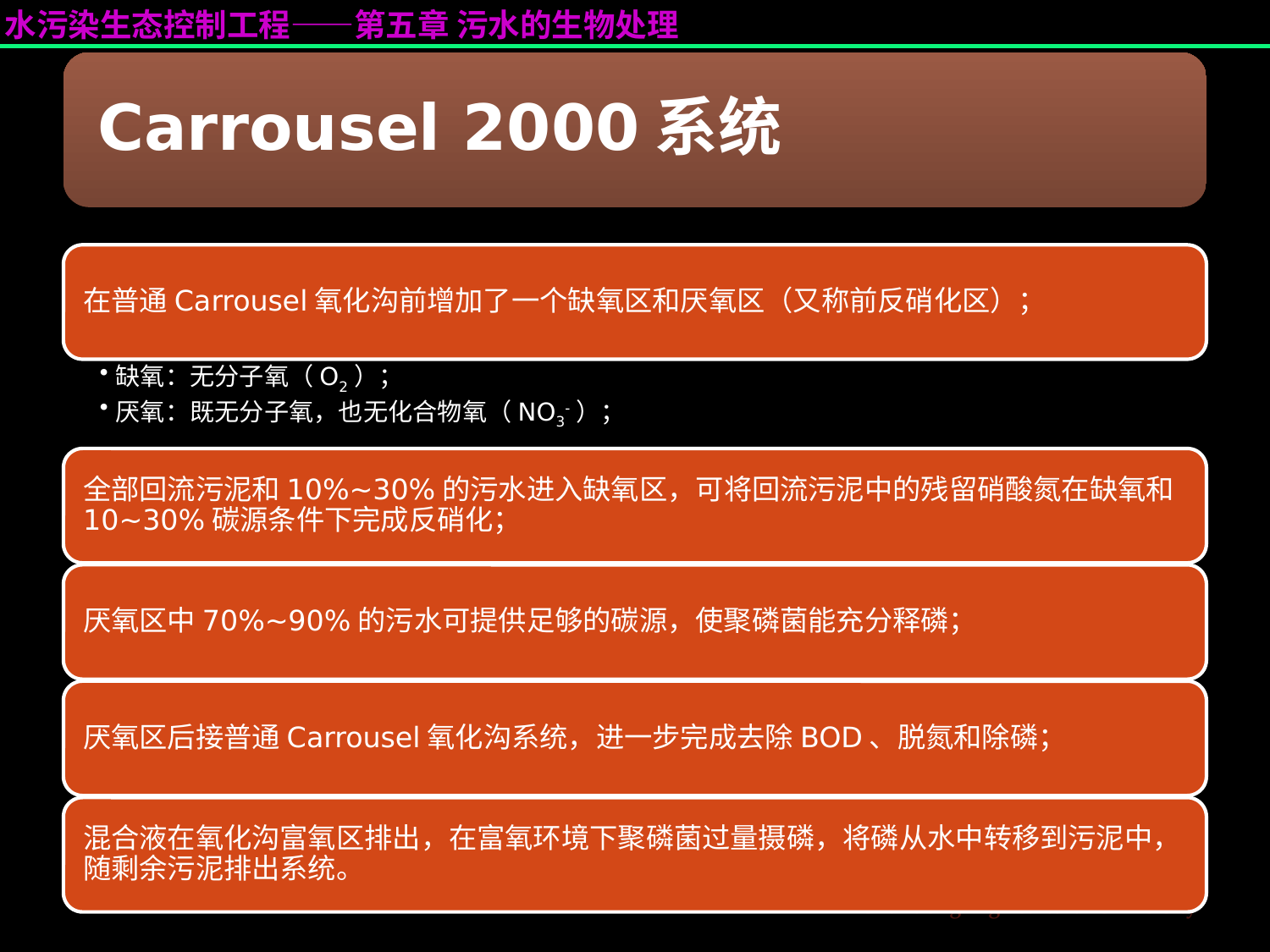

Carrousel 2000系统
在普通Carrousel氧化沟前增加了一个缺氧区和厌氧区（又称前反硝化区）；
缺氧：无分子氧（O2）；
厌氧：既无分子氧，也无化合物氧（NO3-）；
全部回流污泥和10%~30%的污水进入缺氧区，可将回流污泥中的残留硝酸氮在缺氧和10~30%碳源条件下完成反硝化；
厌氧区中70%~90%的污水可提供足够的碳源，使聚磷菌能充分释磷；
厌氧区后接普通Carrousel氧化沟系统，进一步完成去除BOD、脱氮和除磷；
混合液在氧化沟富氧区排出，在富氧环境下聚磷菌过量摄磷，将磷从水中转移到污泥中，随剩余污泥排出系统。